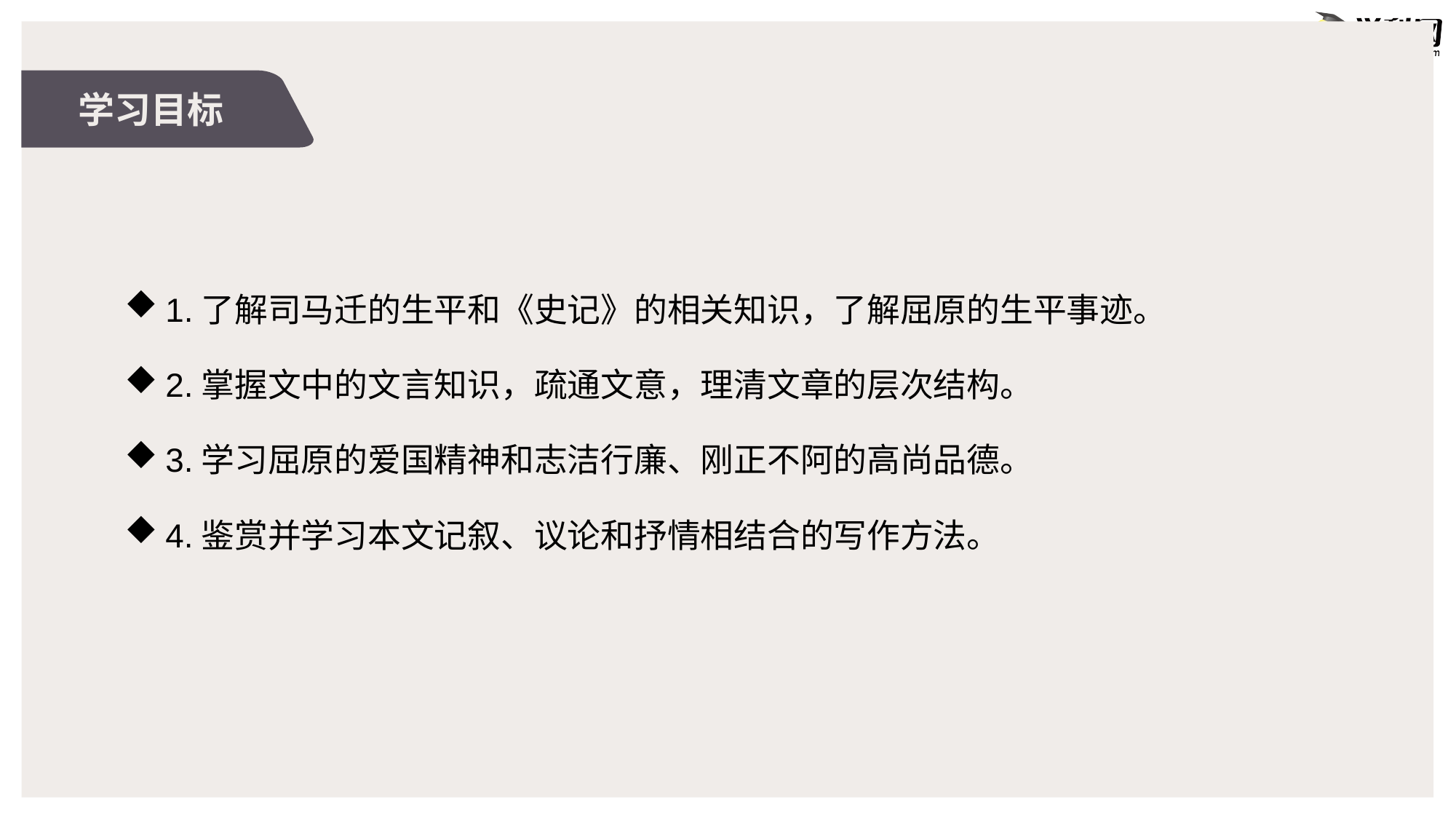

学习目标

1.了解司马迁的生平和《史记》的相关知识，了解屈原的生平事迹。
2.掌握文中的文言知识，疏通文意，理清文章的层次结构。
3.学习屈原的爱国精神和志洁行廉、刚正不阿的高尚品德。
4.鉴赏并学习本文记叙、议论和抒情相结合的写作方法。